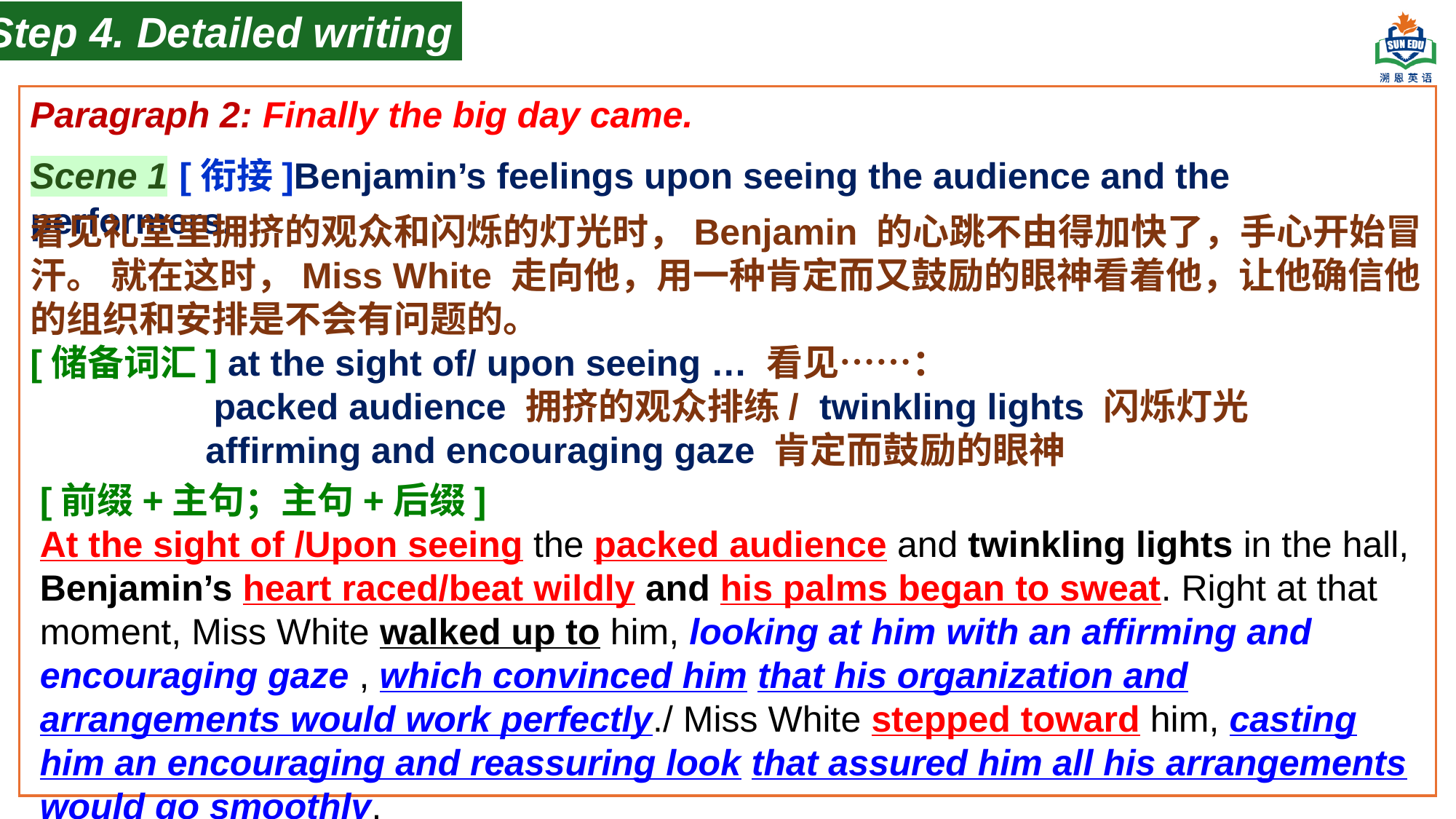

Step 4. Detailed writing
Paragraph 2: Finally the big day came.

Scene 1 [衔接]Benjamin’s feelings upon seeing the audience and the performers.
看见礼堂里拥挤的观众和闪烁的灯光时，Benjamin 的心跳不由得加快了，手心开始冒汗。 就在这时，Miss White 走向他，用一种肯定而又鼓励的眼神看着他，让他确信他的组织和安排是不会有问题的。
[储备词汇] at the sight of/ upon seeing … 看见……：
                  packed audience 拥挤的观众排练/  twinkling lights 闪烁灯光   		       affirming and encouraging gaze 肯定而鼓励的眼神
[前缀+主句；主句+后缀]
At the sight of /Upon seeing the packed audience and twinkling lights in the hall, Benjamin’s heart raced/beat wildly and his palms began to sweat. Right at that moment, Miss White walked up to him, looking at him with an affirming and encouraging gaze , which convinced him that his organization and arrangements would work perfectly./ Miss White stepped toward him, casting him an encouraging and reassuring look that assured him all his arrangements would go smoothly.